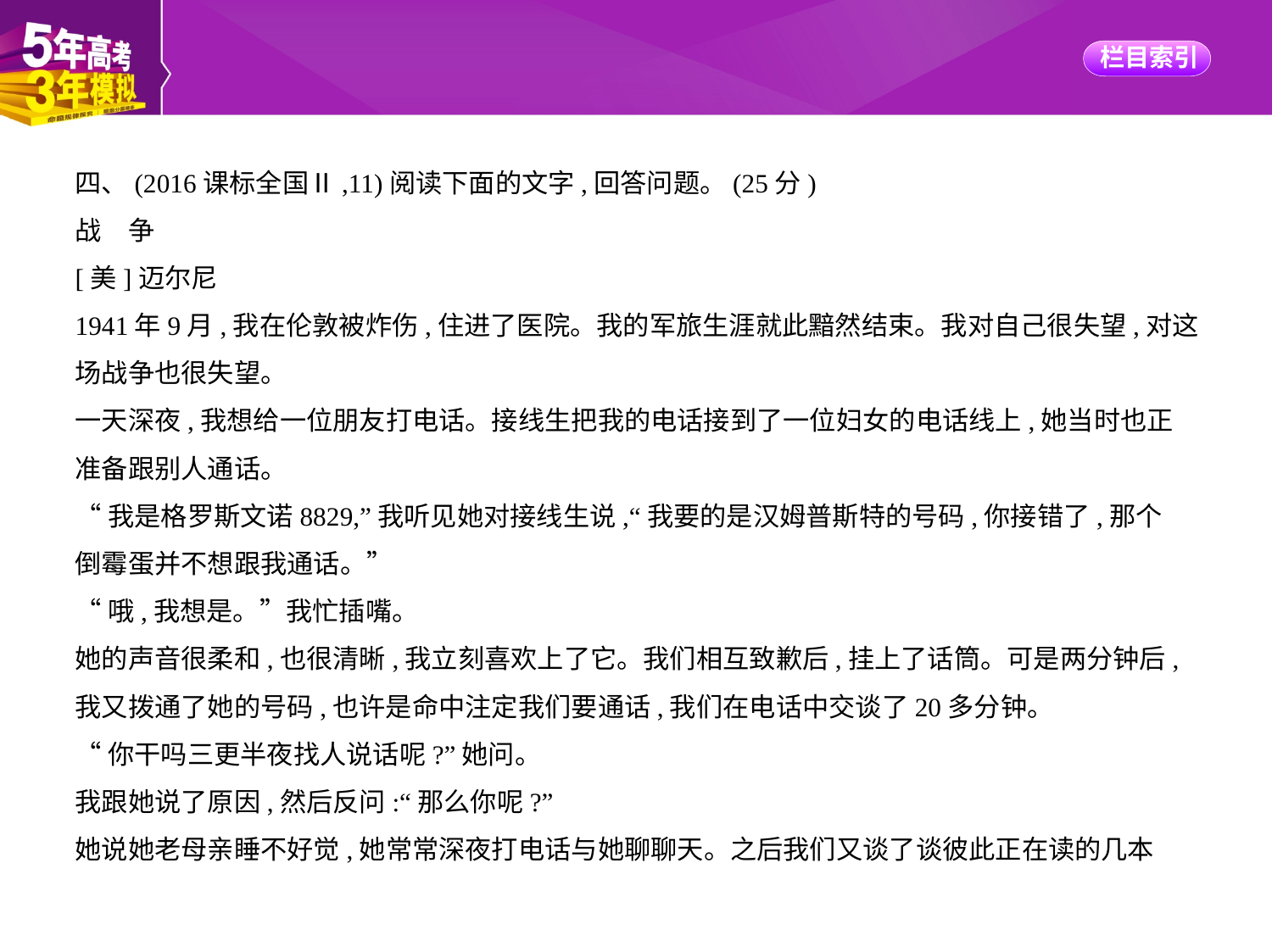

四、(2016课标全国Ⅱ,11)阅读下面的文字,回答问题。(25分)
战　争
[美]迈尔尼
1941年9月,我在伦敦被炸伤,住进了医院。我的军旅生涯就此黯然结束。我对自己很失望,对这
场战争也很失望。
一天深夜,我想给一位朋友打电话。接线生把我的电话接到了一位妇女的电话线上,她当时也正
准备跟别人通话。
“我是格罗斯文诺8829,”我听见她对接线生说,“我要的是汉姆普斯特的号码,你接错了,那个
倒霉蛋并不想跟我通话。”
“哦,我想是。”我忙插嘴。
她的声音很柔和,也很清晰,我立刻喜欢上了它。我们相互致歉后,挂上了话筒。可是两分钟后,
我又拨通了她的号码,也许是命中注定我们要通话,我们在电话中交谈了20多分钟。
“你干吗三更半夜找人说话呢?”她问。
我跟她说了原因,然后反问:“那么你呢?”
她说她老母亲睡不好觉,她常常深夜打电话与她聊聊天。之后我们又谈了谈彼此正在读的几本